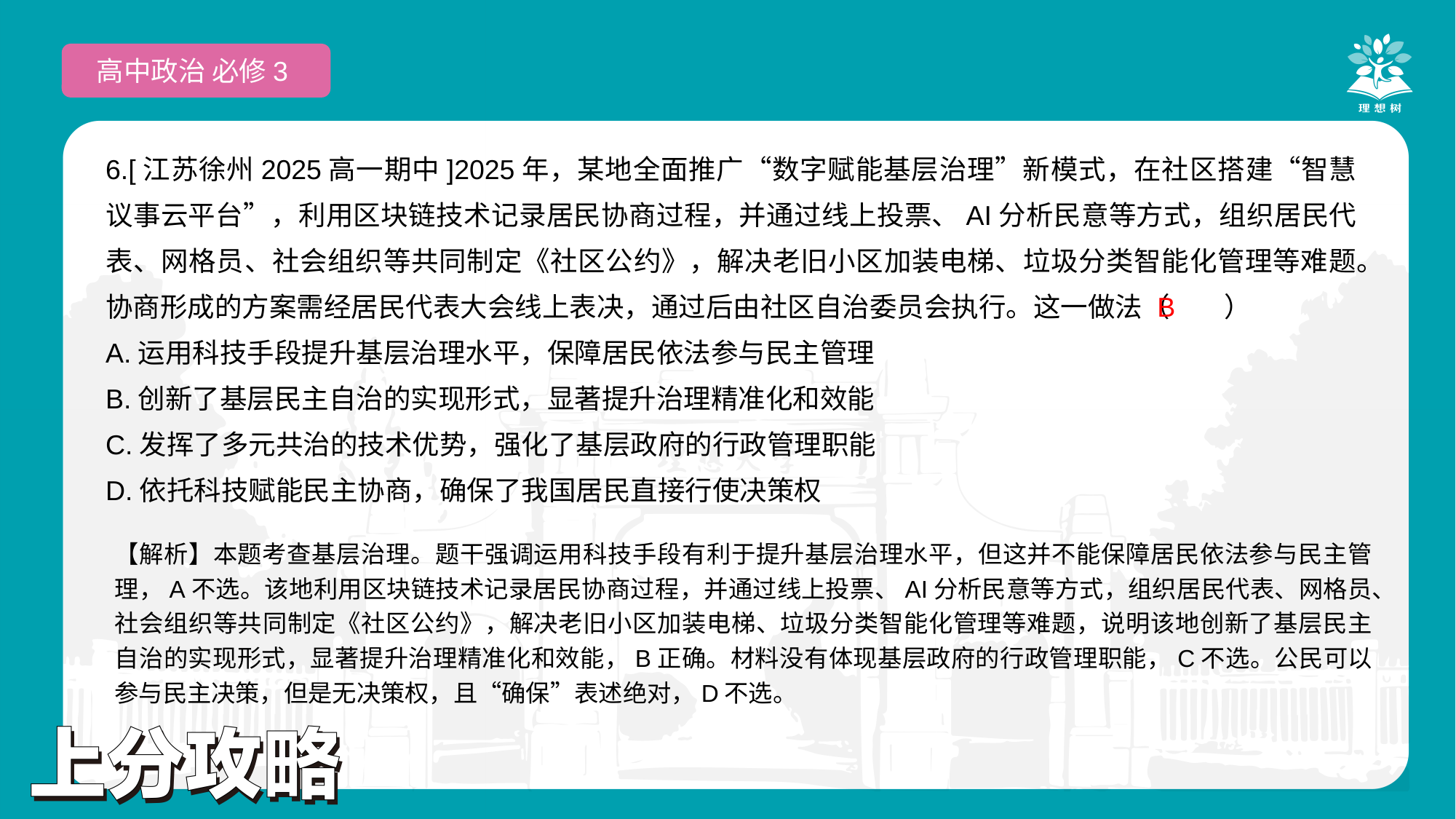

高中政治 必修3
6.[江苏徐州2025高一期中]2025年，某地全面推广“数字赋能基层治理”新模式，在社区搭建“智慧议事云平台”，利用区块链技术记录居民协商过程，并通过线上投票、AI分析民意等方式，组织居民代表、网格员、社会组织等共同制定《社区公约》，解决老旧小区加装电梯、垃圾分类智能化管理等难题。协商形成的方案需经居民代表大会线上表决，通过后由社区自治委员会执行。这一做法（　　）
A.运用科技手段提升基层治理水平，保障居民依法参与民主管理
B.创新了基层民主自治的实现形式，显著提升治理精准化和效能
C.发挥了多元共治的技术优势，强化了基层政府的行政管理职能
D.依托科技赋能民主协商，确保了我国居民直接行使决策权
 B
【解析】本题考查基层治理。题干强调运用科技手段有利于提升基层治理水平，但这并不能保障居民依法参与民主管理，A不选。该地利用区块链技术记录居民协商过程，并通过线上投票、AI分析民意等方式，组织居民代表、网格员、社会组织等共同制定《社区公约》，解决老旧小区加装电梯、垃圾分类智能化管理等难题，说明该地创新了基层民主自治的实现形式，显著提升治理精准化和效能，B正确。材料没有体现基层政府的行政管理职能，C不选。公民可以参与民主决策，但是无决策权，且“确保”表述绝对，D不选。